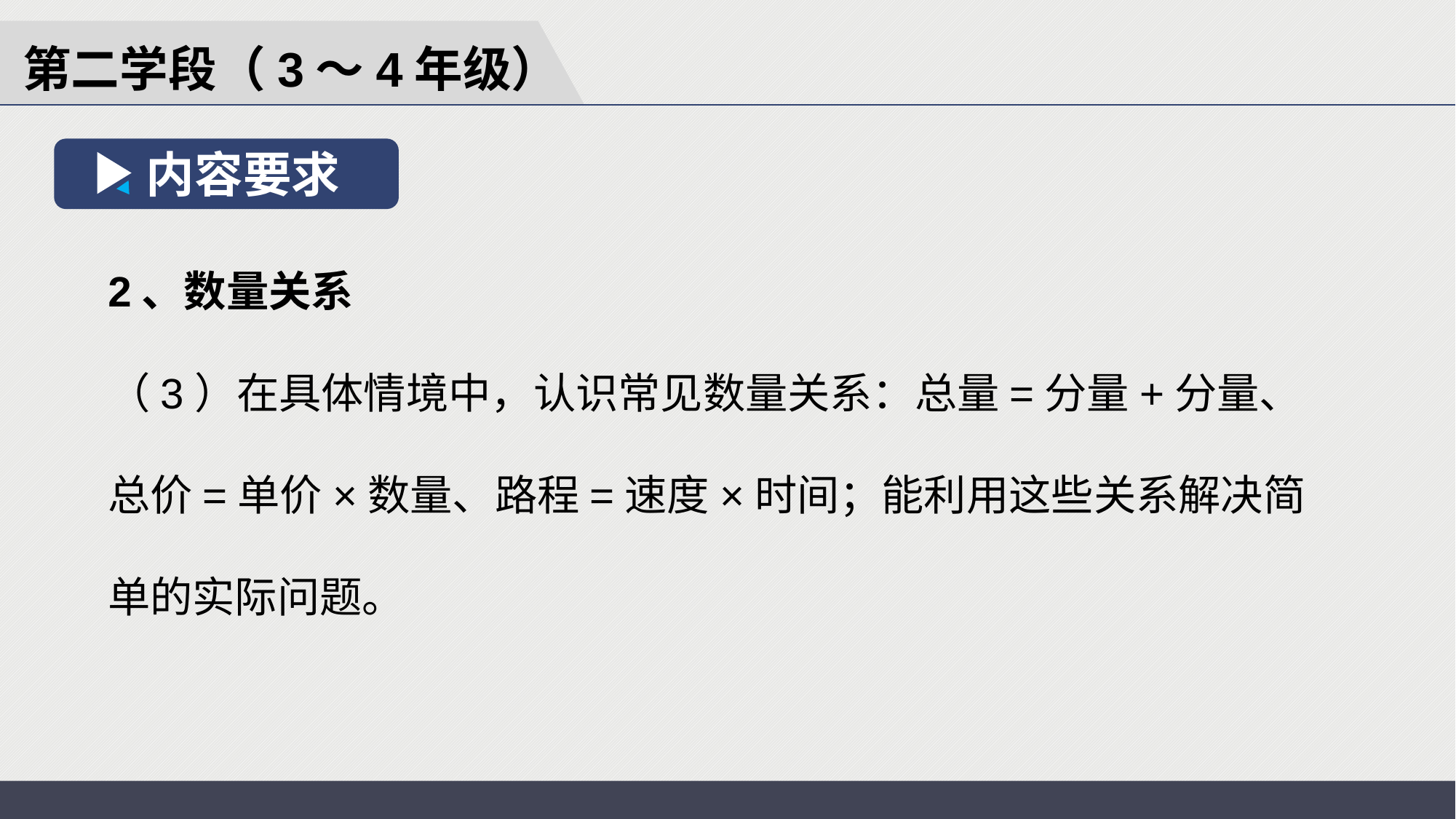

第二学段（3～4年级）
内容要求

2、数量关系
（3）在具体情境中，认识常见数量关系：总量=分量+分量、总价=单价×数量、路程=速度×时间；能利用这些关系解决简单的实际问题。